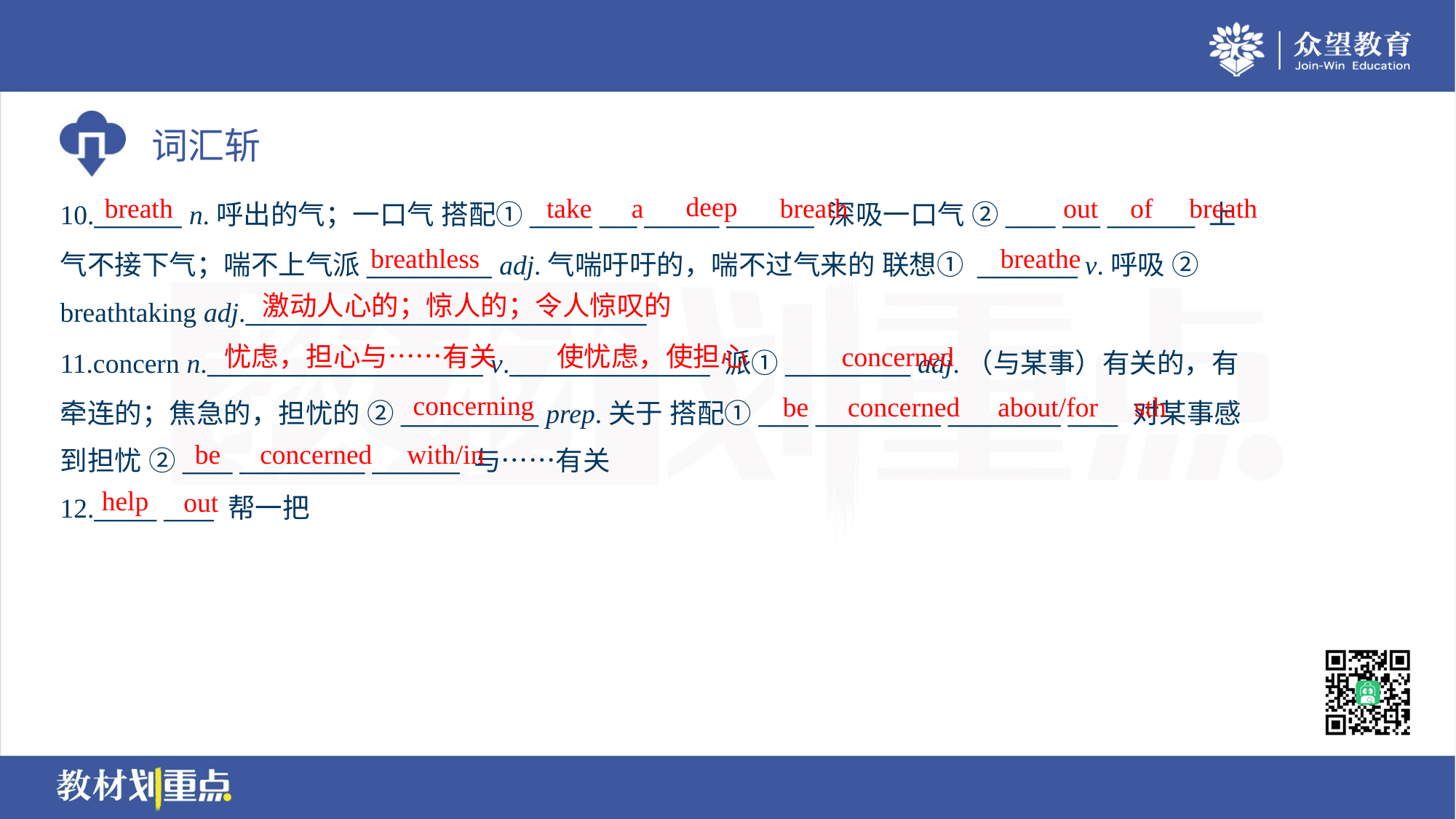

deep
breath
take
a
breath
out
of
breath
10._______ n.呼出的气；一口气 搭配①_____ ___ ______ _______ 深吸一口气 ②____ ___ _______ 上
气不接下气；喘不上气派__________ adj.气喘吁吁的，喘不过气来的 联想① ________ v.呼吸 ②
breathtaking adj.________________________________
breathless
breathe
激动人心的；惊人的；令人惊叹的
忧虑，担心与……有关
使忧虑，使担心
concerned
11.concern n.______________________ v.________________ 派①__________ adj.（与某事）有关的，有
牵连的；焦急的，担忧的 ②___________ prep.关于 搭配①____ __________ _________ ____ 对某事感
到担忧 ②____ __________ _______ 与……有关
concerning
be
concerned
about/for
sth
be
concerned
with/in
help
out
12._____ ____ 帮一把